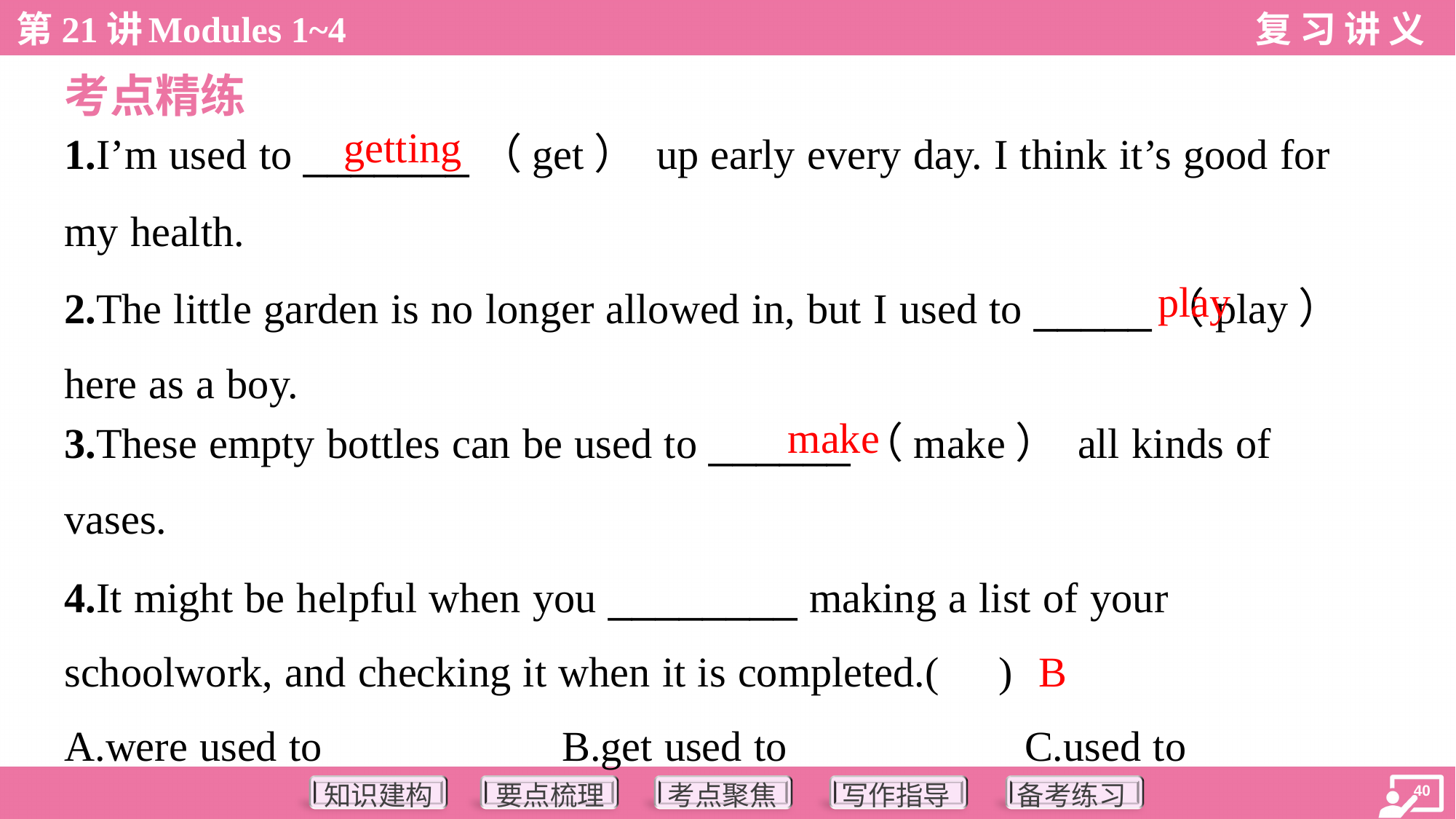

考点精练
getting
1.I’m used to _______（get） up early every day. I think it’s good for
my health.
2.The little garden is no longer allowed in, but I used to _____（play）
here as a boy.
play
make
3.These empty bottles can be used to ______（make） all kinds of
vases.
4.It might be helpful when you ________ making a list of your
schoolwork, and checking it when it is completed.(     )
B
A.were used to	B.get used to	C.used to